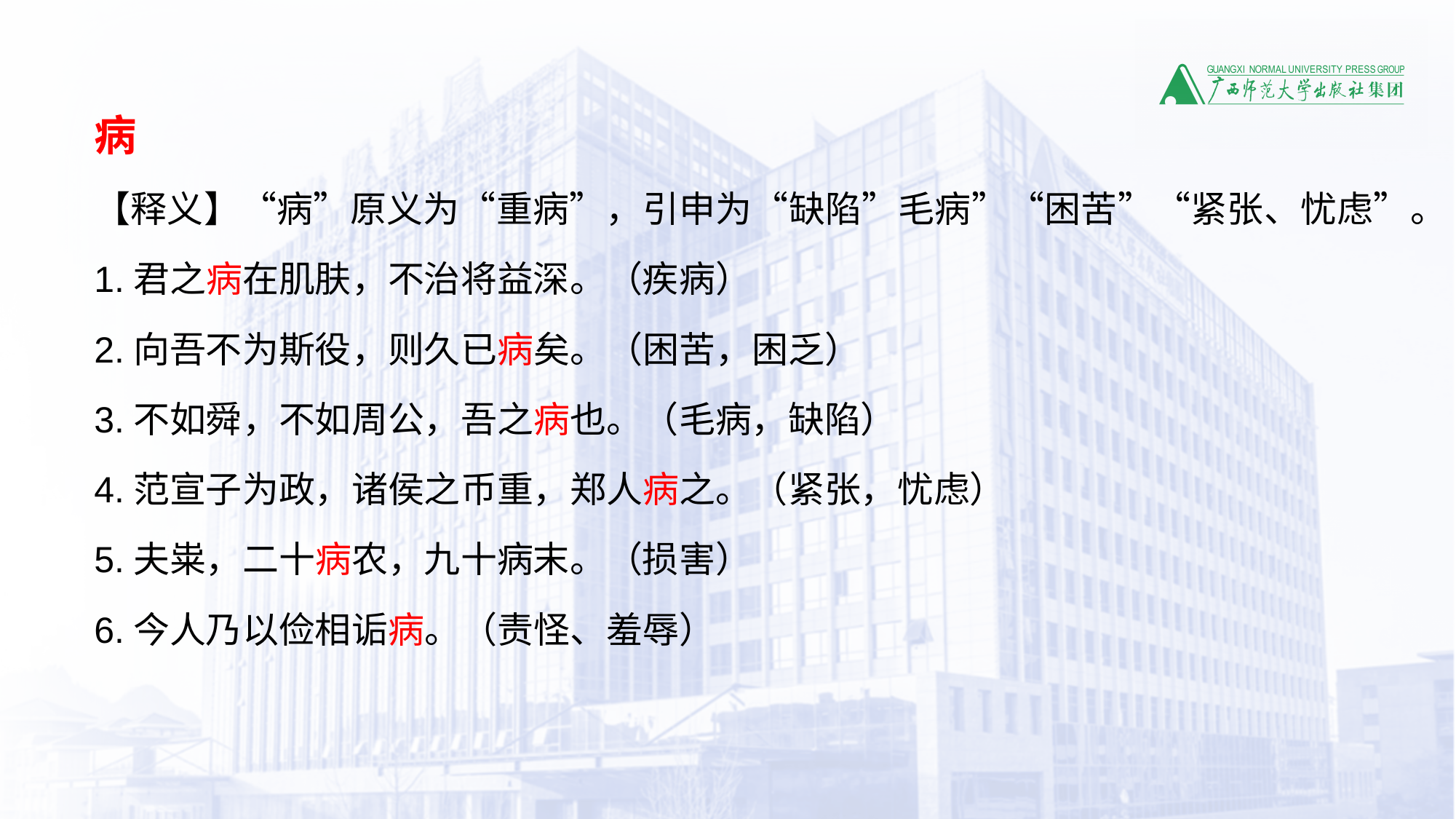

病
【释义】“病”原义为“重病”，引申为“缺陷”毛病”“困苦”“紧张、忧虑”。
1.君之病在肌肤，不治将益深。（疾病）
2.向吾不为斯役，则久已病矣。（困苦，困乏）
3.不如舜，不如周公，吾之病也。（毛病，缺陷）
4.范宣子为政，诸侯之币重，郑人病之。（紧张，忧虑）
5.夫粜，二十病农，九十病末。（损害）
6.今人乃以俭相诟病。（责怪、羞辱）